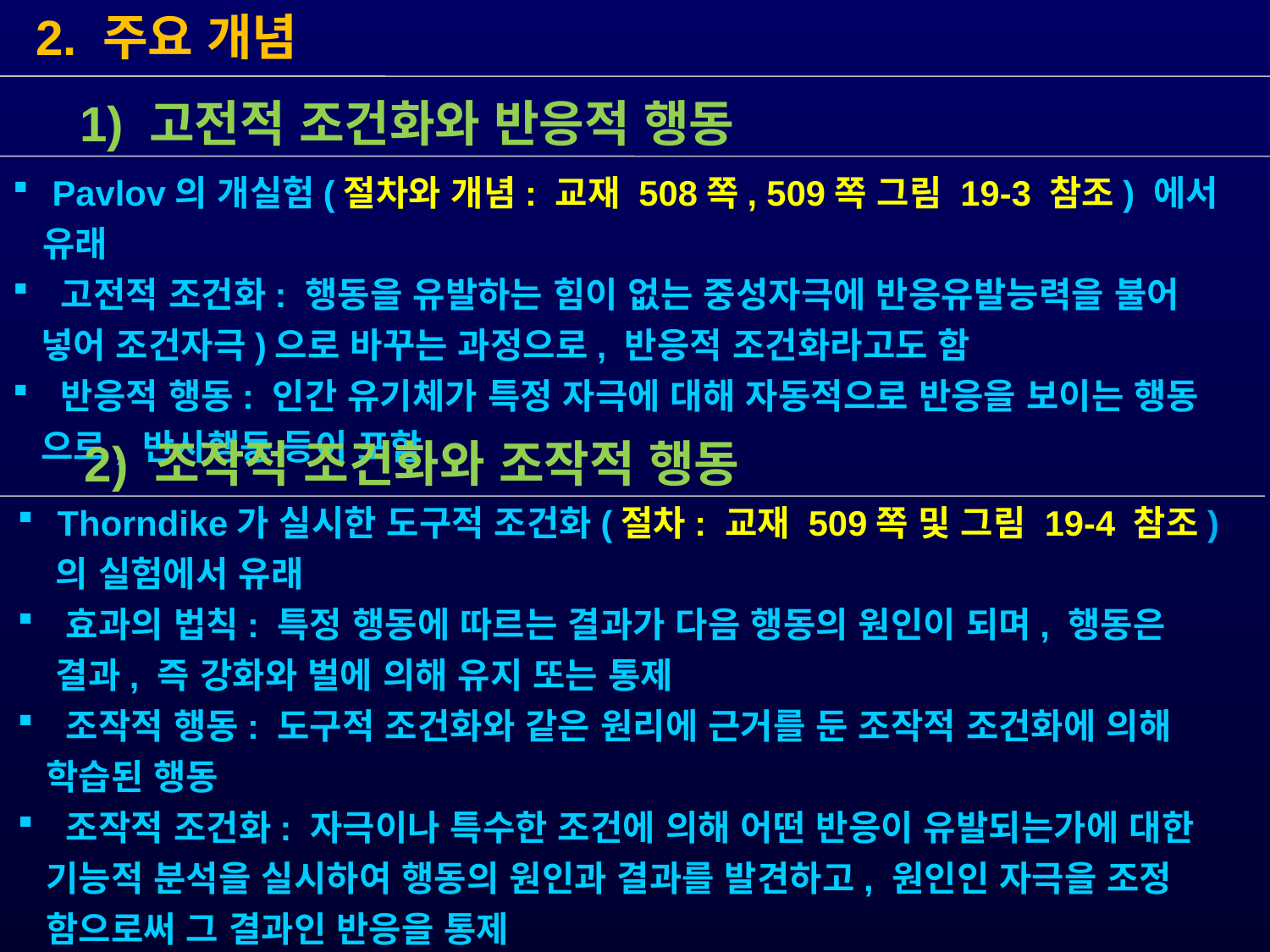

2. 주요 개념

  1) 고전적 조건화와 반응적 행동

 Pavlov의 개실험(절차와 개념: 교재 508쪽, 509쪽 그림 19-3 참조) 에서 유래
 고전적 조건화: 행동을 유발하는 힘이 없는 중성자극에 반응유발능력을 불어
  넣어 조건자극)으로 바꾸는 과정으로, 반응적 조건화라고도 함
 반응적 행동: 인간 유기체가 특정 자극에 대해 자동적으로 반응을 보이는 행동
  으로, 반사행동 등이 포함
  2) 조작적 조건화와 조작적 행동
 Thorndike가 실시한 도구적 조건화(절차: 교재 509쪽 및 그림 19-4 참조)
   의 실험에서 유래
 효과의 법칙: 특정 행동에 따르는 결과가 다음 행동의 원인이 되며, 행동은
   결과, 즉 강화와 벌에 의해 유지 또는 통제
 조작적 행동: 도구적 조건화와 같은 원리에 근거를 둔 조작적 조건화에 의해
  학습된 행동
 조작적 조건화: 자극이나 특수한 조건에 의해 어떤 반응이 유발되는가에 대한
  기능적 분석을 실시하여 행동의 원인과 결과를 발견하고, 원인인 자극을 조정
  함으로써 그 결과인 반응을 통제